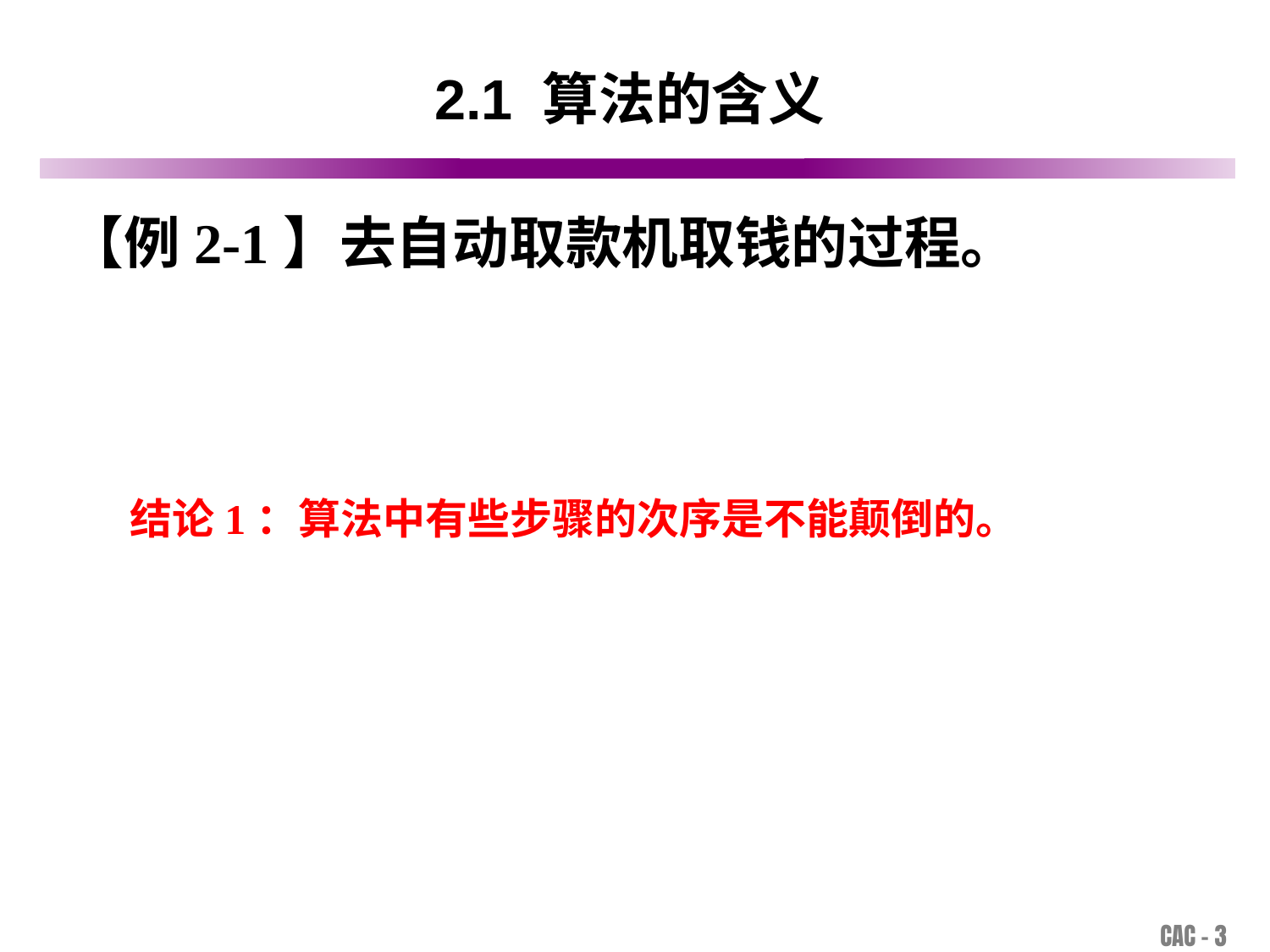

# 2.1 算法的含义
【例2-1】去自动取款机取钱的过程。
结论1：算法中有些步骤的次序是不能颠倒的。
3